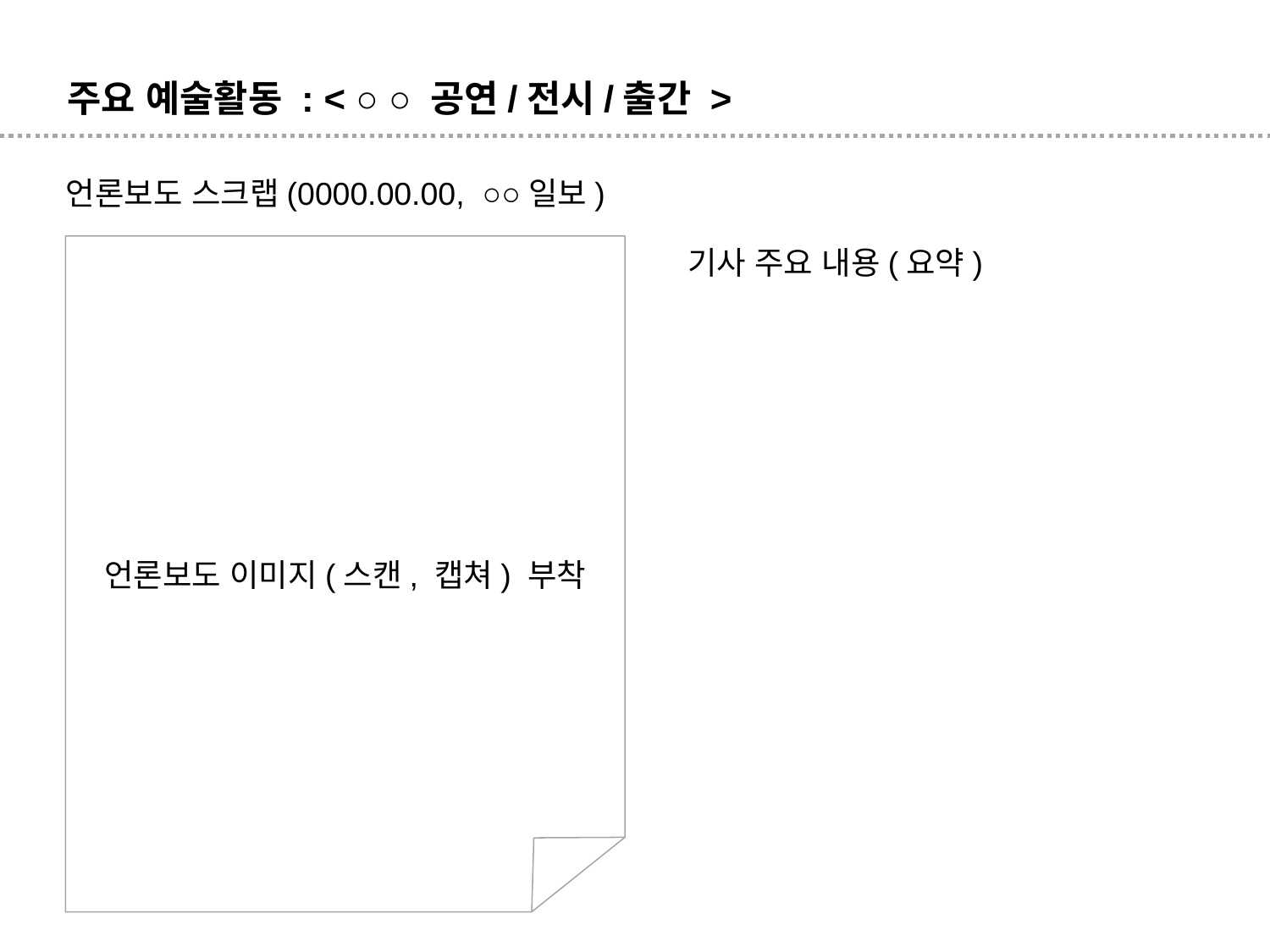

주요 예술활동 : < ○ ○ 공연/전시/출간 >
언론보도 스크랩(0000.00.00,  ○○일보)
언론보도 이미지(스캔, 캡쳐) 부착
기사 주요 내용(요약)